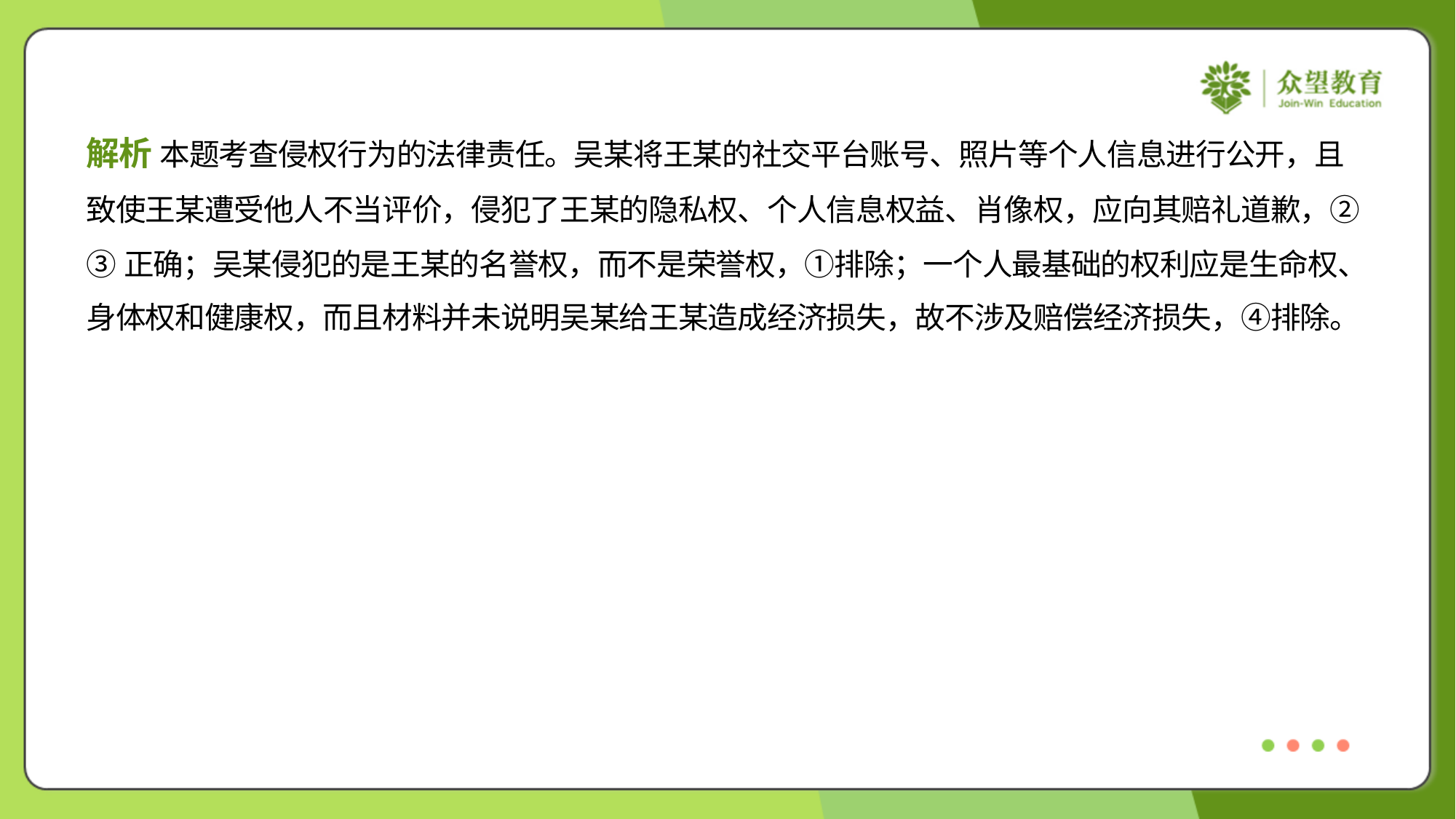

解析 本题考查侵权行为的法律责任。吴某将王某的社交平台账号、照片等个人信息进行公开，且
致使王某遭受他人不当评价，侵犯了王某的隐私权、个人信息权益、肖像权，应向其赔礼道歉，②
③正确；吴某侵犯的是王某的名誉权，而不是荣誉权，①排除；一个人最基础的权利应是生命权、
身体权和健康权，而且材料并未说明吴某给王某造成经济损失，故不涉及赔偿经济损失，④排除。